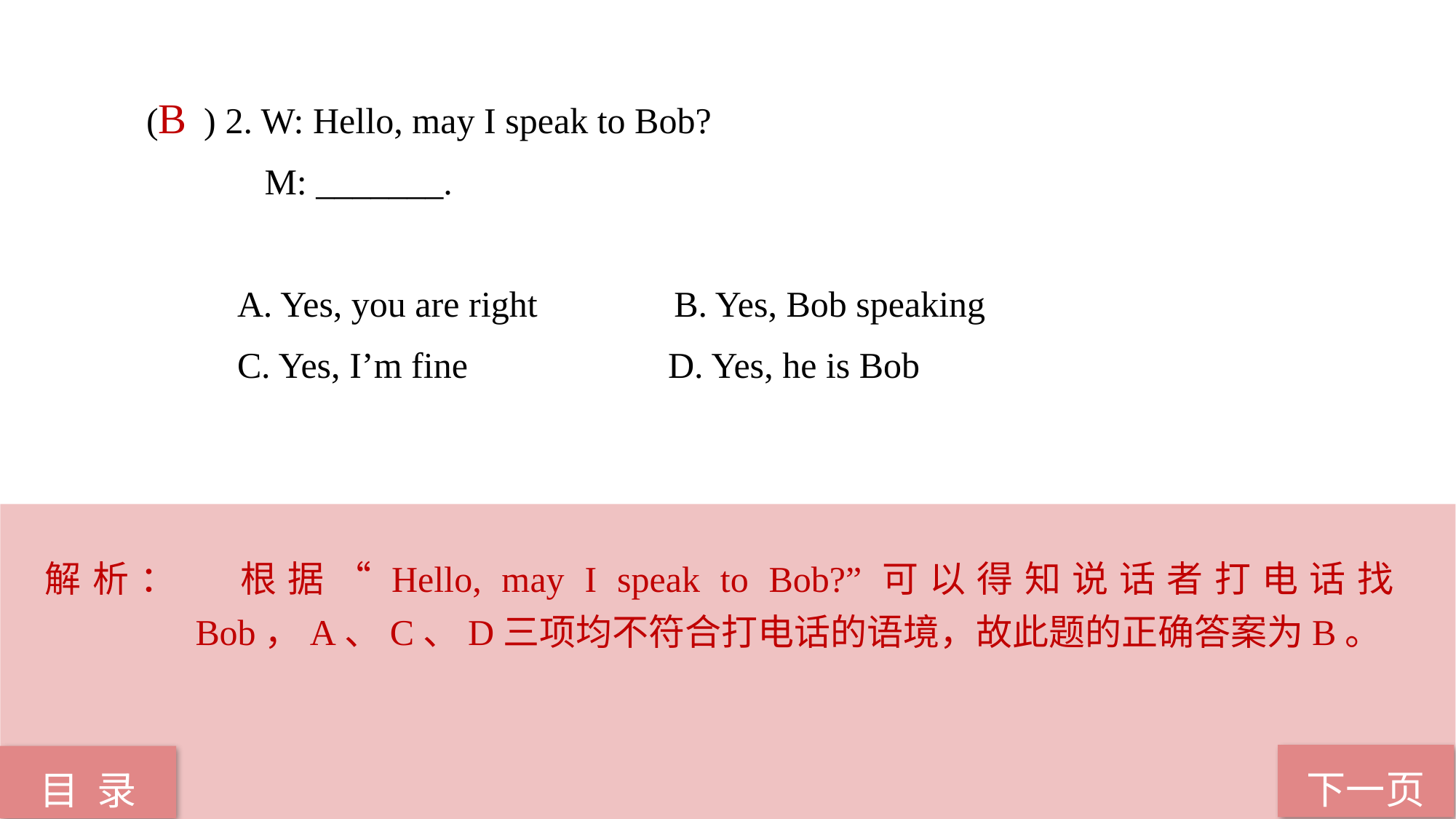

(     ) 2. W: Hello, may I speak to Bob?
             M: _______.

          A. Yes, you are right               B. Yes, Bob speaking
          C. Yes, I’m fine                      D. Yes, he is Bob
B
解析：	根据“Hello, may I speak to Bob?”可以得知说话者打电话找Bob，A、C、D三项均不符合打电话的语境，故此题的正确答案为B。